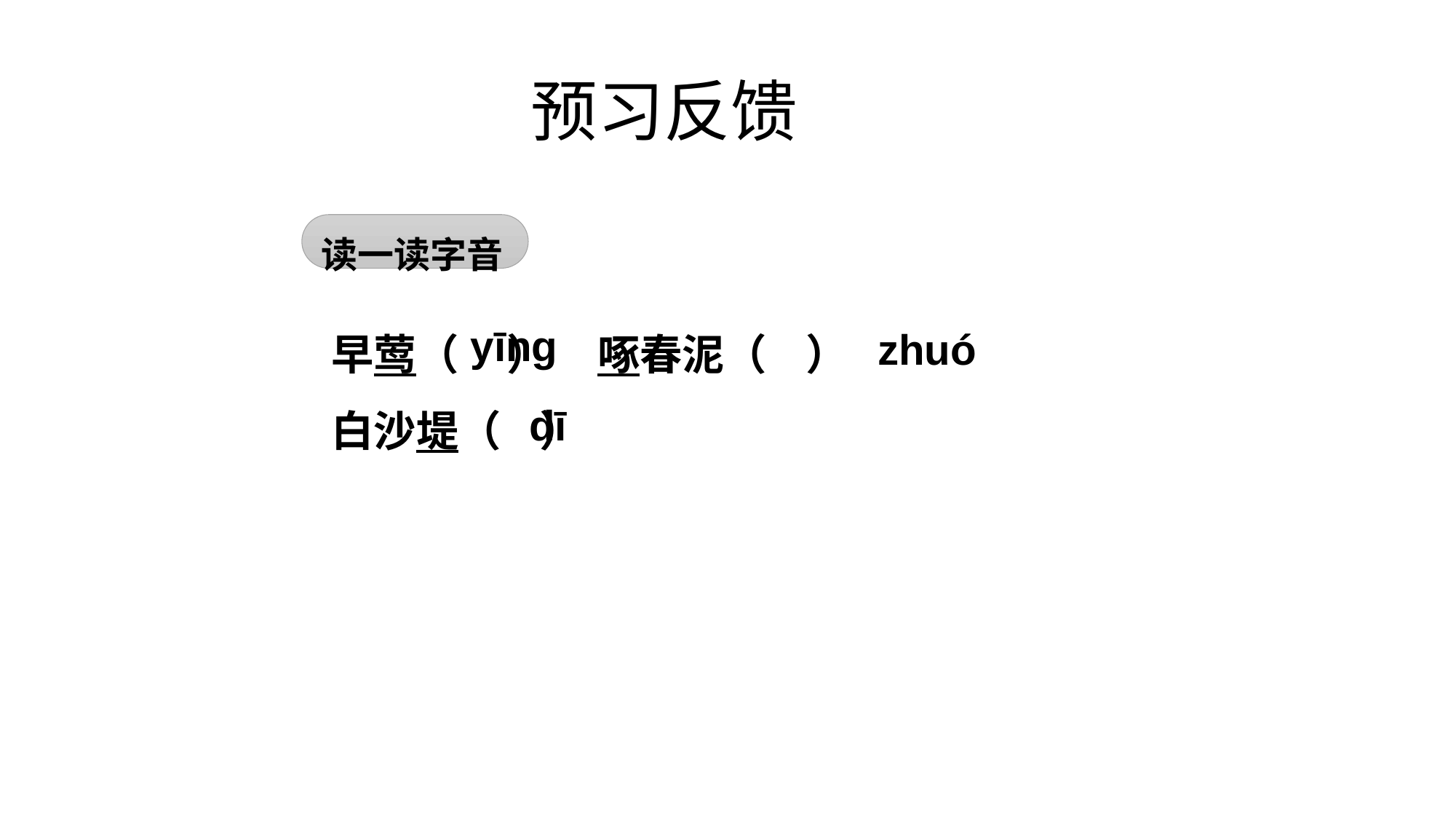

预习反馈
读一读字音

yīnɡ
zhuó
早莺（     ）     啄春泥（    ）
白沙堤（    ）
dī